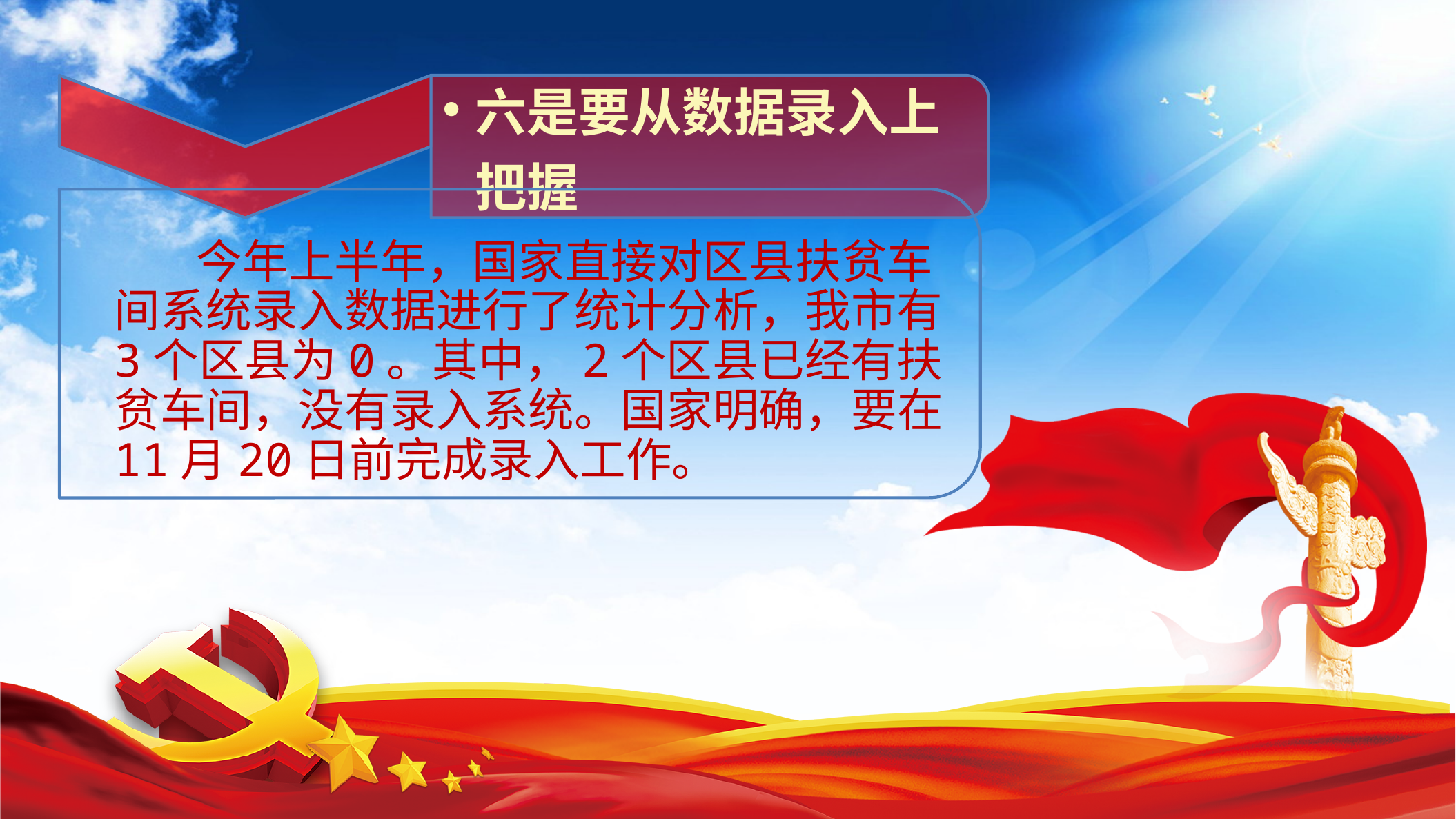

六是要从数据录入上把握

          今年上半年，国家直接对区县扶贫车间系统录入数据进行了统计分析，我市有3个区县为0。其中，2个区县已经有扶贫车间，没有录入系统。国家明确，要在11月20日前完成录入工作。